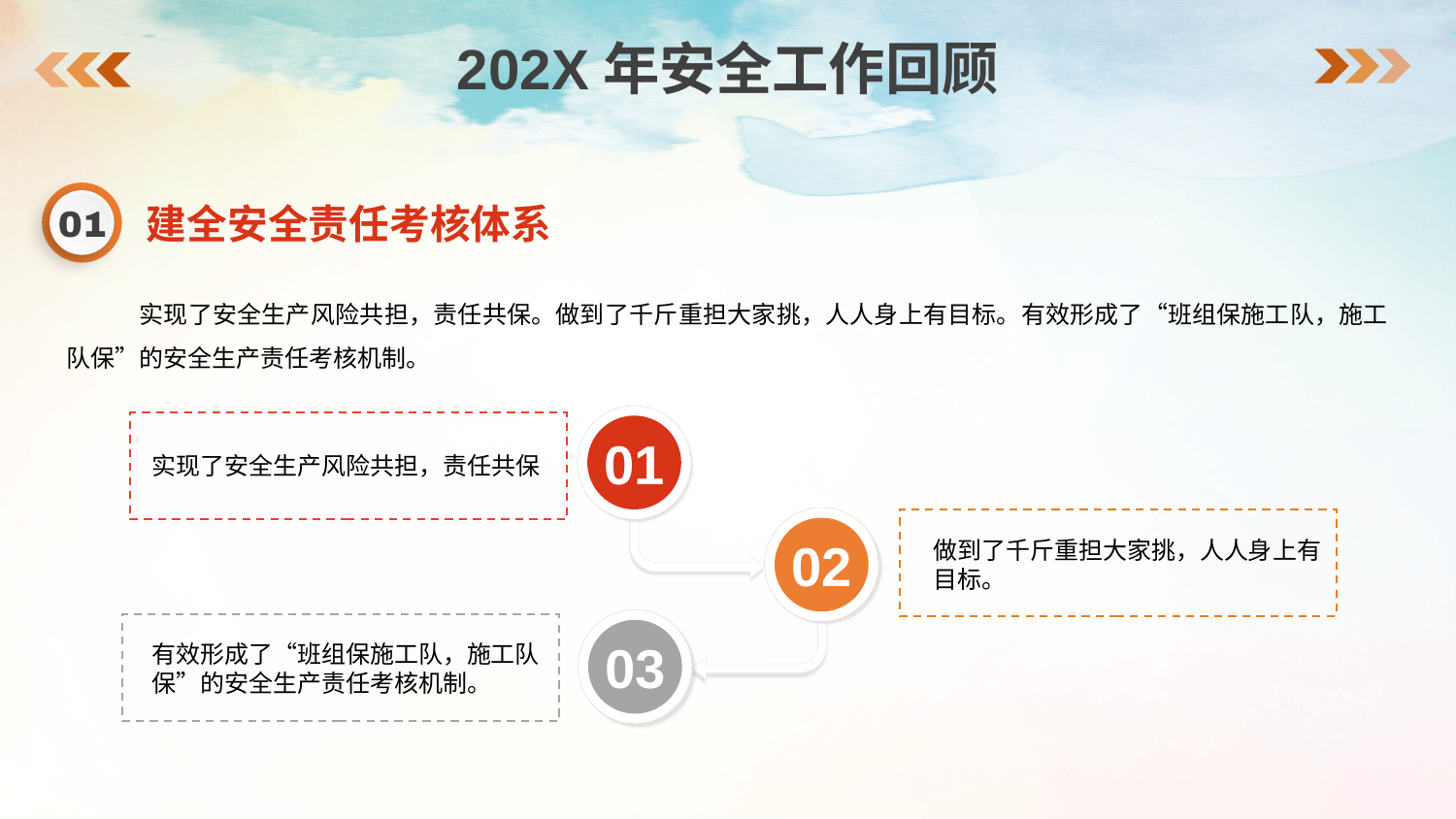

202X年安全工作回顾

01
建全安全责任考核体系
实现了安全生产风险共担，责任共保。做到了千斤重担大家挑，人人身上有目标。有效形成了“班组保施工队，施工队保”的安全生产责任考核机制。

实现了安全生产风险共担，责任共保
01

做到了千斤重担大家挑，人人身上有目标。

02

有效形成了“班组保施工队，施工队保”的安全生产责任考核机制。

03